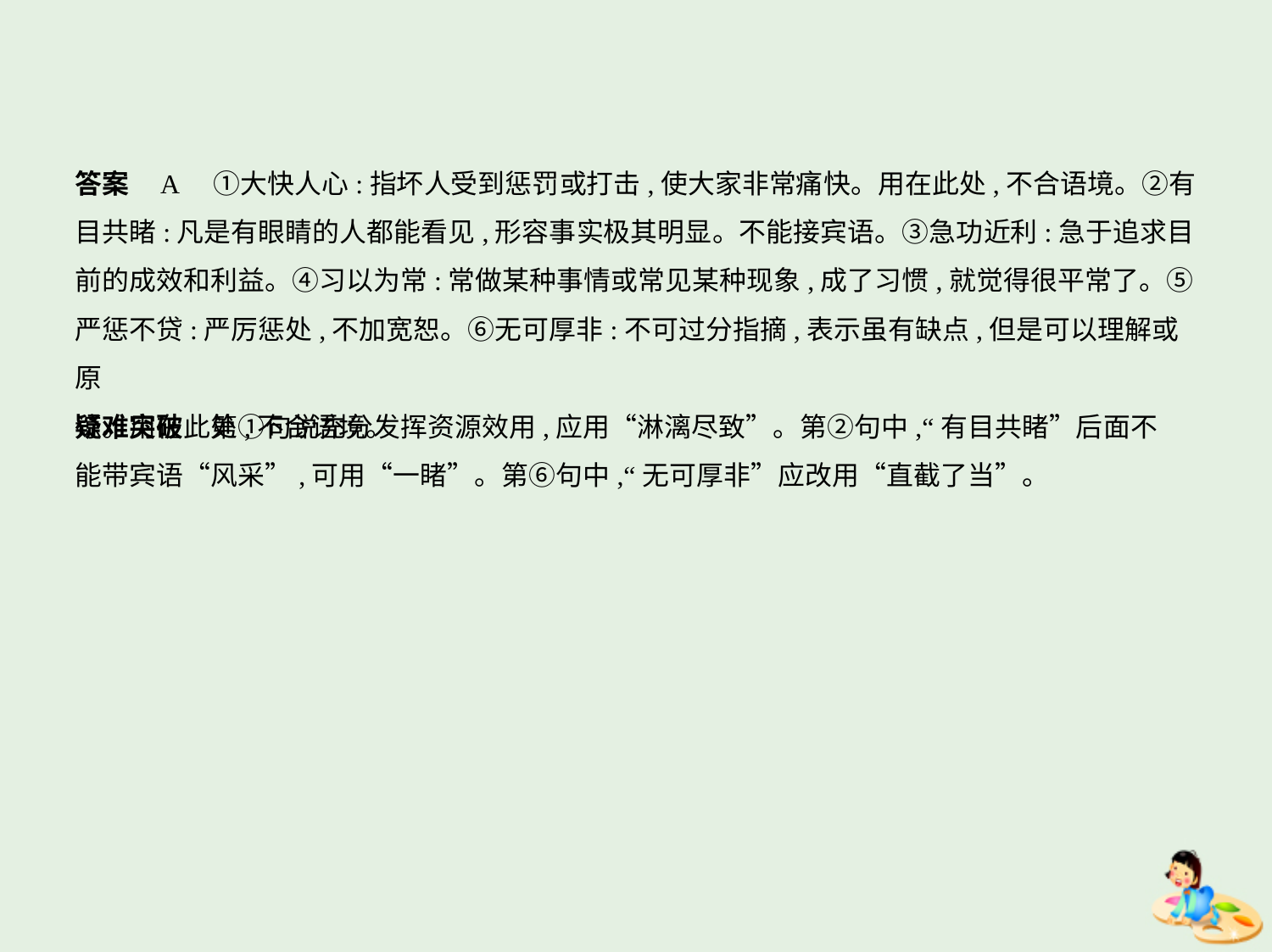

答案    A　①大快人心:指坏人受到惩罚或打击,使大家非常痛快。用在此处,不合语境。②有
目共睹:凡是有眼睛的人都能看见,形容事实极其明显。不能接宾语。③急功近利:急于追求目
前的成效和利益。④习以为常:常做某种事情或常见某种现象,成了习惯,就觉得很平常了。⑤
严惩不贷:严厉惩处,不加宽恕。⑥无可厚非:不可过分指摘,表示虽有缺点,但是可以理解或原
谅。用在此处,不合语境。
疑难突破　第①句说充分发挥资源效用,应用“淋漓尽致”。第②句中,“有目共睹”后面不
能带宾语“风采”,可用“一睹”。第⑥句中,“无可厚非”应改用“直截了当”。